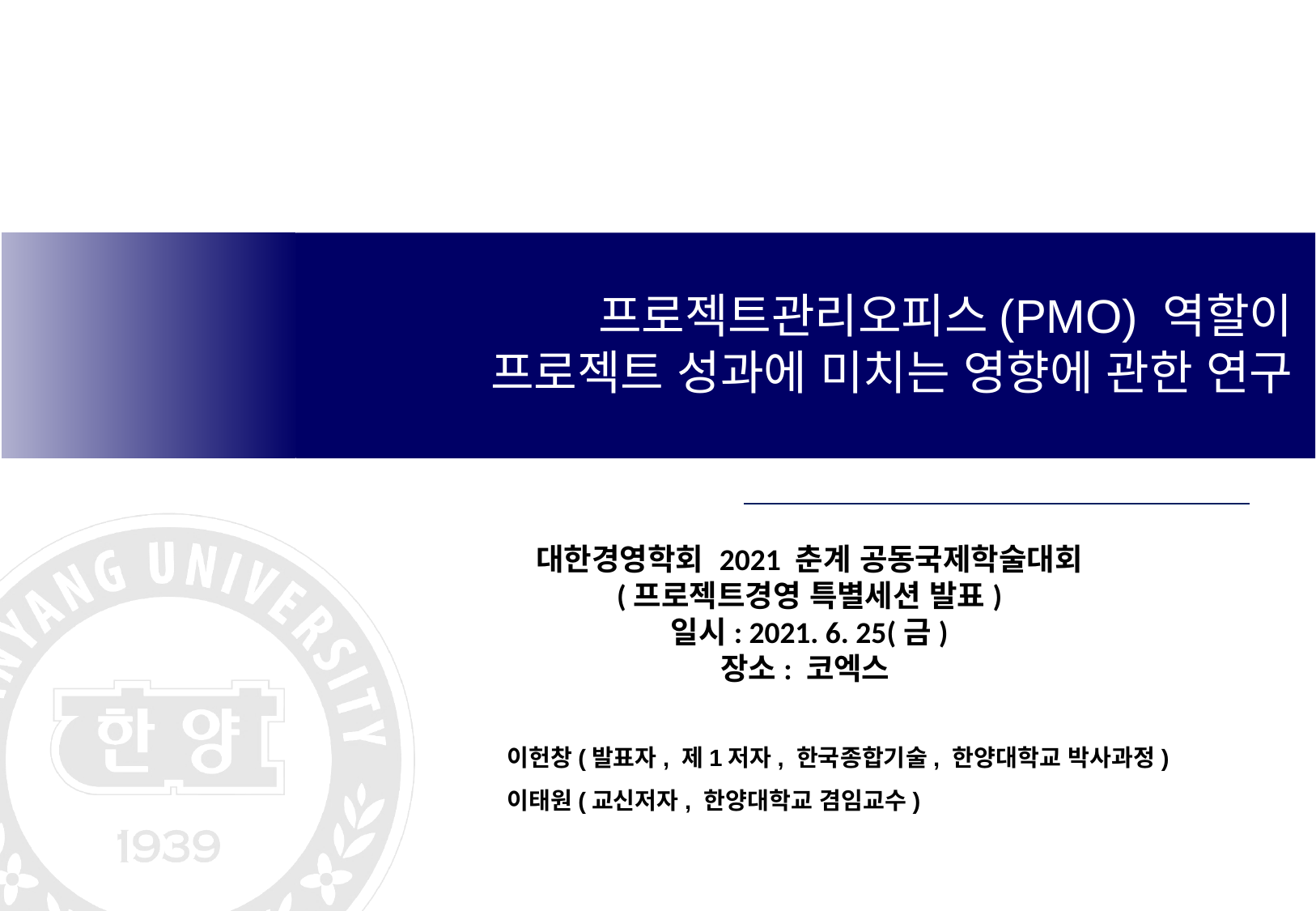

프로젝트관리오피스(PMO) 역할이
 프로젝트 성과에 미치는 영향에 관한 연구
대한경영학회 2021 춘계 공동국제학술대회
(프로젝트경영 특별세션 발표)
일시: 2021. 6. 25(금)
장소: 코엑스
이헌창(발표자, 제1저자, 한국종합기술, 한양대학교 박사과정)
이태원(교신저자, 한양대학교 겸임교수)